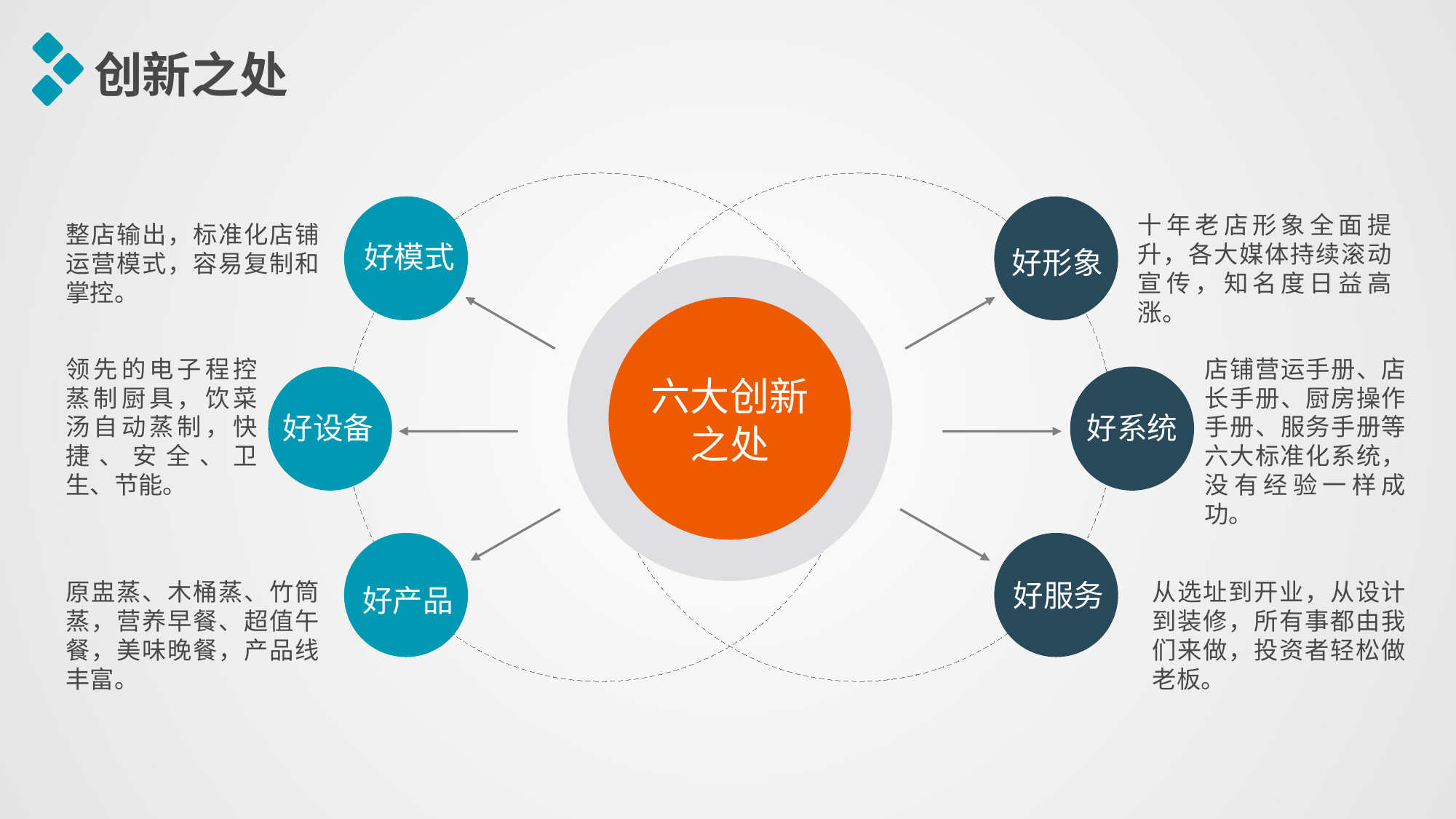

创新之处

好模式

好形象
十年老店形象全面提升，各大媒体持续滚动宣传，知名度日益高涨。
整店输出，标准化店铺运营模式，容易复制和掌控。

店铺营运手册、店长手册、厨房操作手册、服务手册等六大标准化系统，没有经验一样成功。
领先的电子程控蒸制厨具，饮菜汤自动蒸制，快捷、安全、卫生、节能。

好设备
六大创新之处

好系统

好产品

好服务
原盅蒸、木桶蒸、竹筒蒸，营养早餐、超值午餐，美味晚餐，产品线丰富。
从选址到开业，从设计到装修，所有事都由我们来做，投资者轻松做老板。